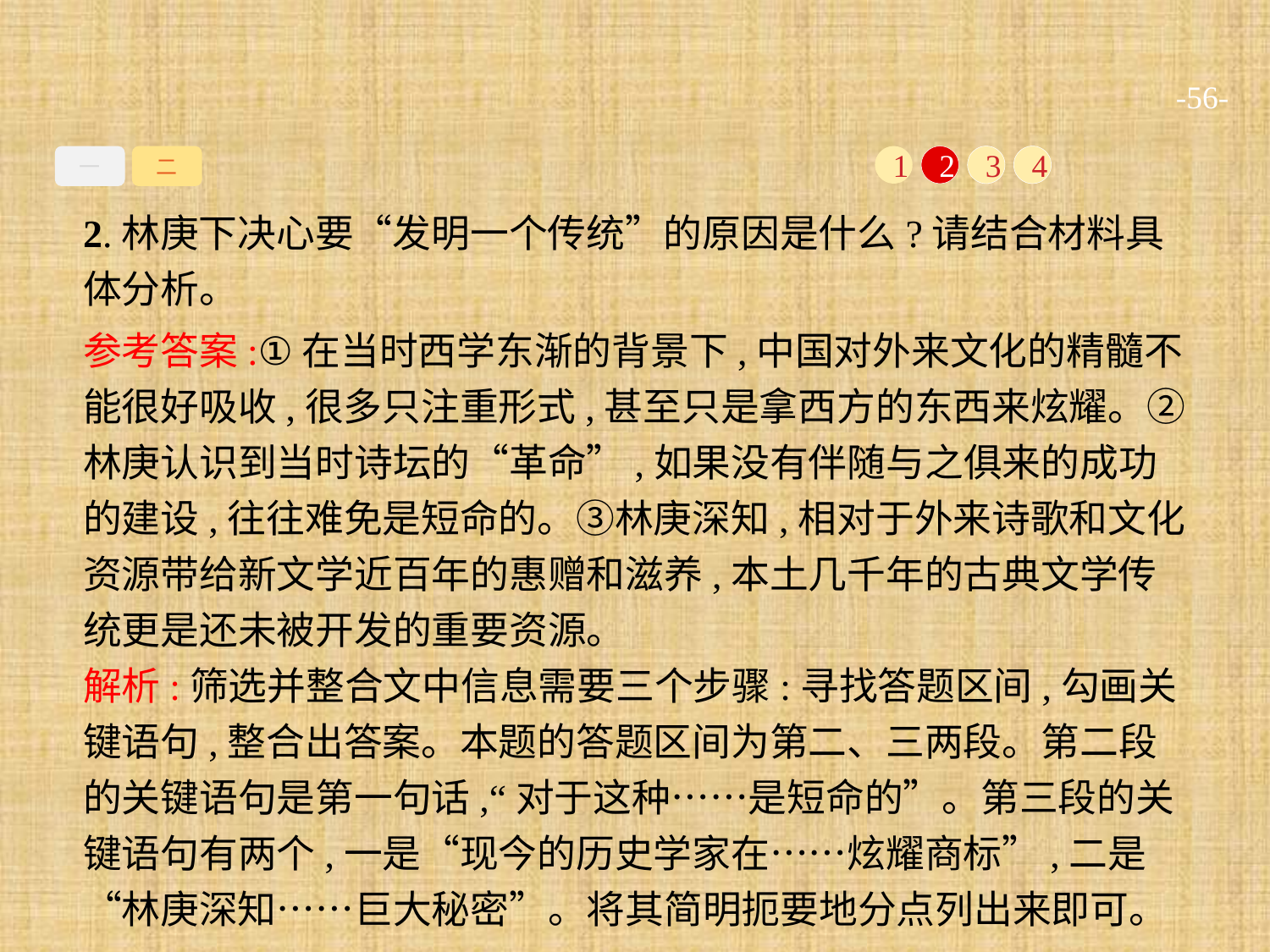

-56-
一
二
1
2
3
4
2.林庚下决心要“发明一个传统”的原因是什么?请结合材料具体分析。
参考答案:①在当时西学东渐的背景下,中国对外来文化的精髓不能很好吸收,很多只注重形式,甚至只是拿西方的东西来炫耀。②林庚认识到当时诗坛的“革命”,如果没有伴随与之俱来的成功的建设,往往难免是短命的。③林庚深知,相对于外来诗歌和文化资源带给新文学近百年的惠赠和滋养,本土几千年的古典文学传统更是还未被开发的重要资源。
解析:筛选并整合文中信息需要三个步骤:寻找答题区间,勾画关键语句,整合出答案。本题的答题区间为第二、三两段。第二段的关键语句是第一句话,“对于这种……是短命的”。第三段的关键语句有两个,一是“现今的历史学家在……炫耀商标”,二是“林庚深知……巨大秘密”。将其简明扼要地分点列出来即可。